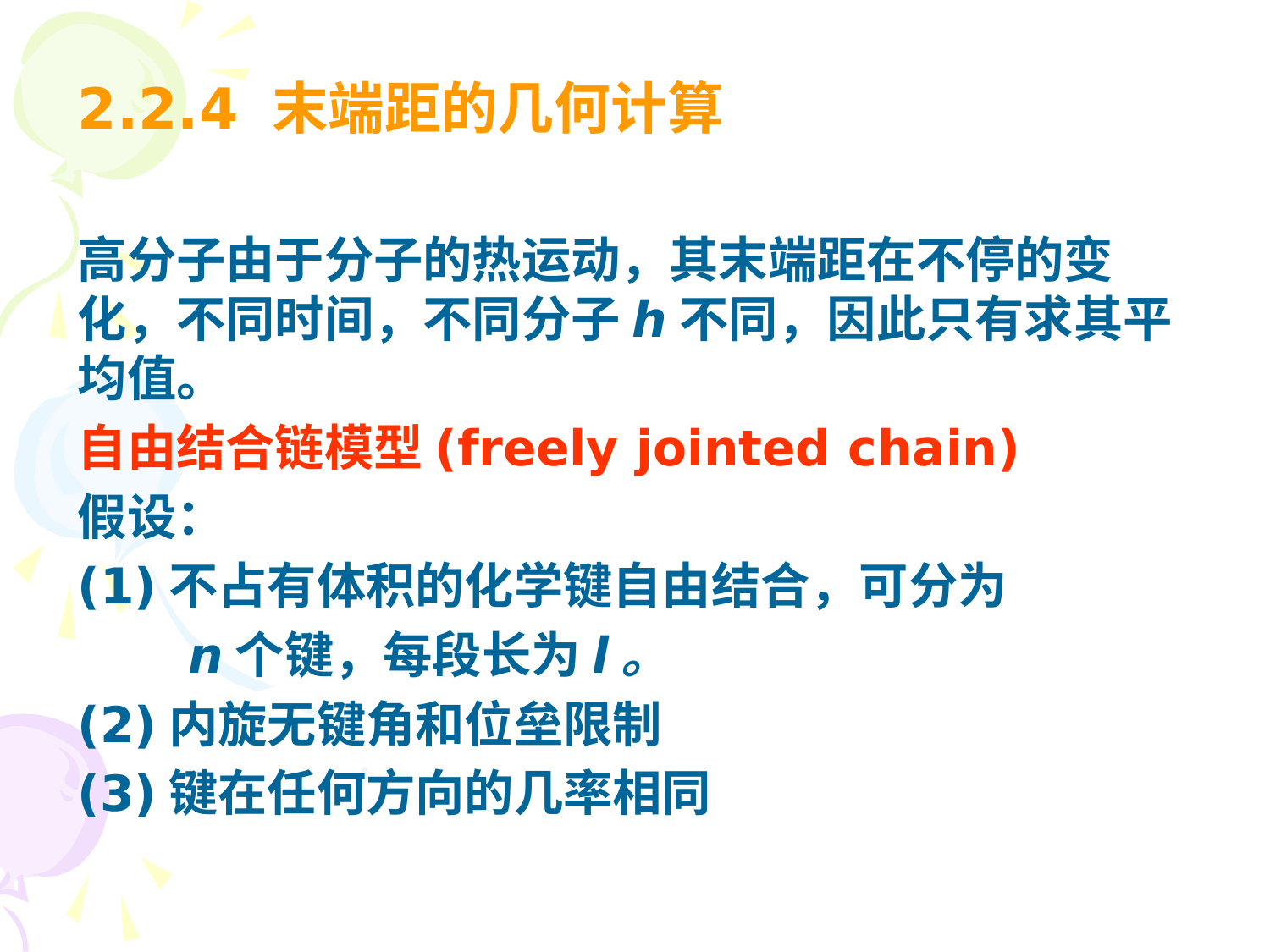

2.2.4 末端距的几何计算

高分子由于分子的热运动，其末端距在不停的变化，不同时间，不同分子h不同，因此只有求其平均值。
自由结合链模型(freely jointed chain)
假设：
(1)不占有体积的化学键自由结合，可分为
　　n个键，每段长为l。
(2)内旋无键角和位垒限制
(3)键在任何方向的几率相同